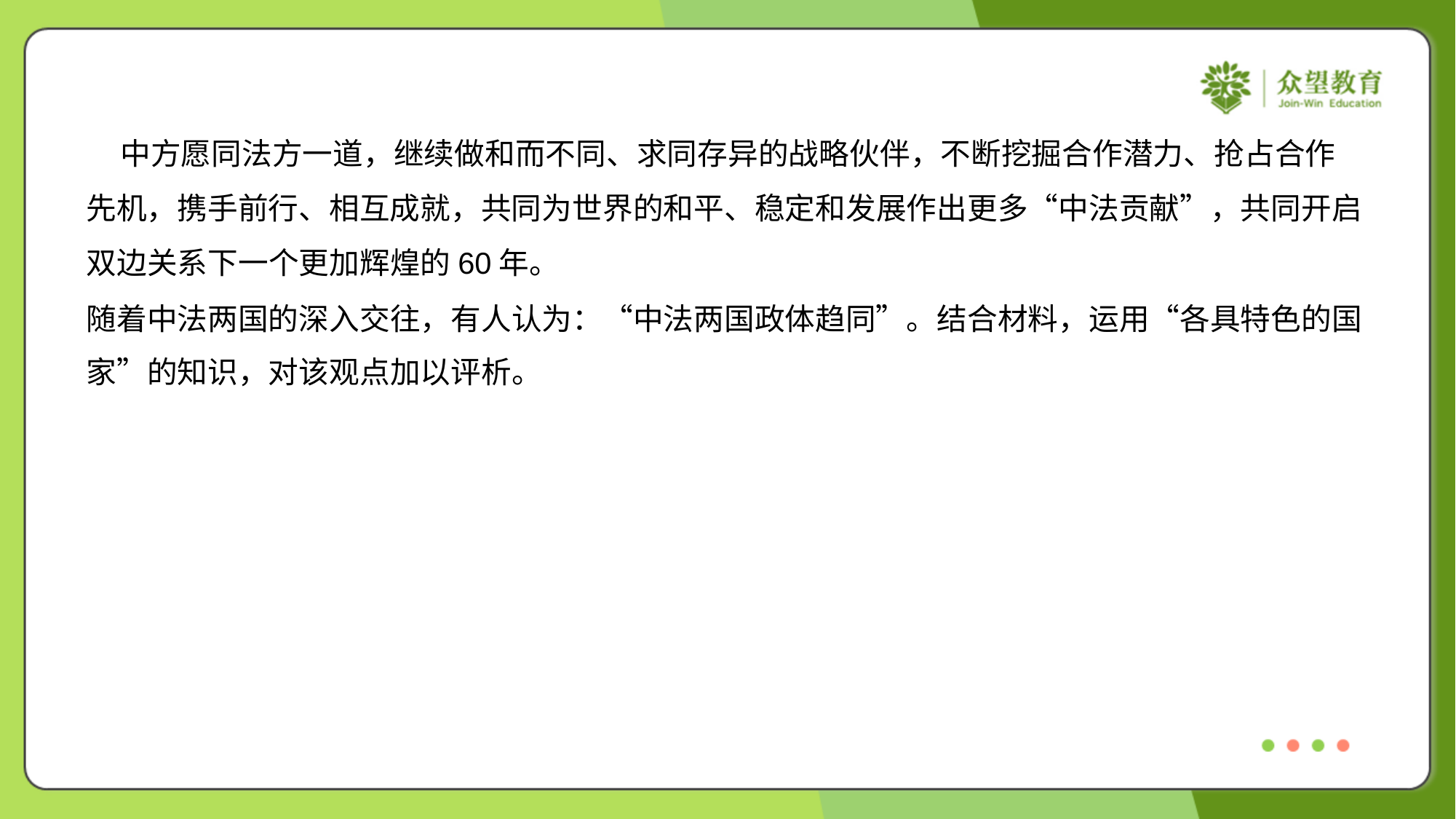

中方愿同法方一道，继续做和而不同、求同存异的战略伙伴，不断挖掘合作潜力、抢占合作
先机，携手前行、相互成就，共同为世界的和平、稳定和发展作出更多“中法贡献”，共同开启
双边关系下一个更加辉煌的60年。
随着中法两国的深入交往，有人认为：“中法两国政体趋同”。结合材料，运用“各具特色的国
家”的知识，对该观点加以评析。